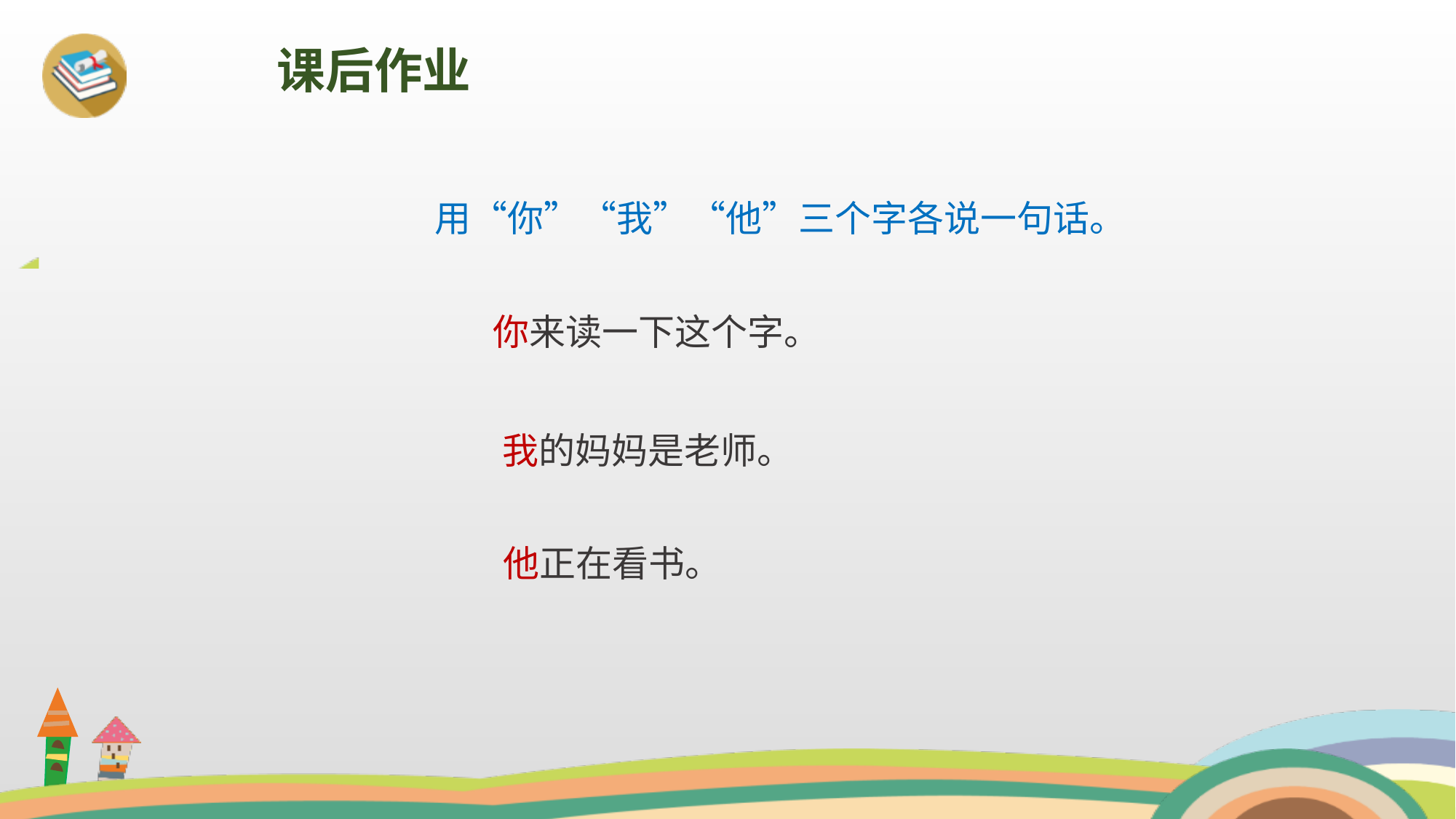

课后作业
用“你”“我”“他”三个字各说一句话。
你来读一下这个字。
我的妈妈是老师。
他正在看书。